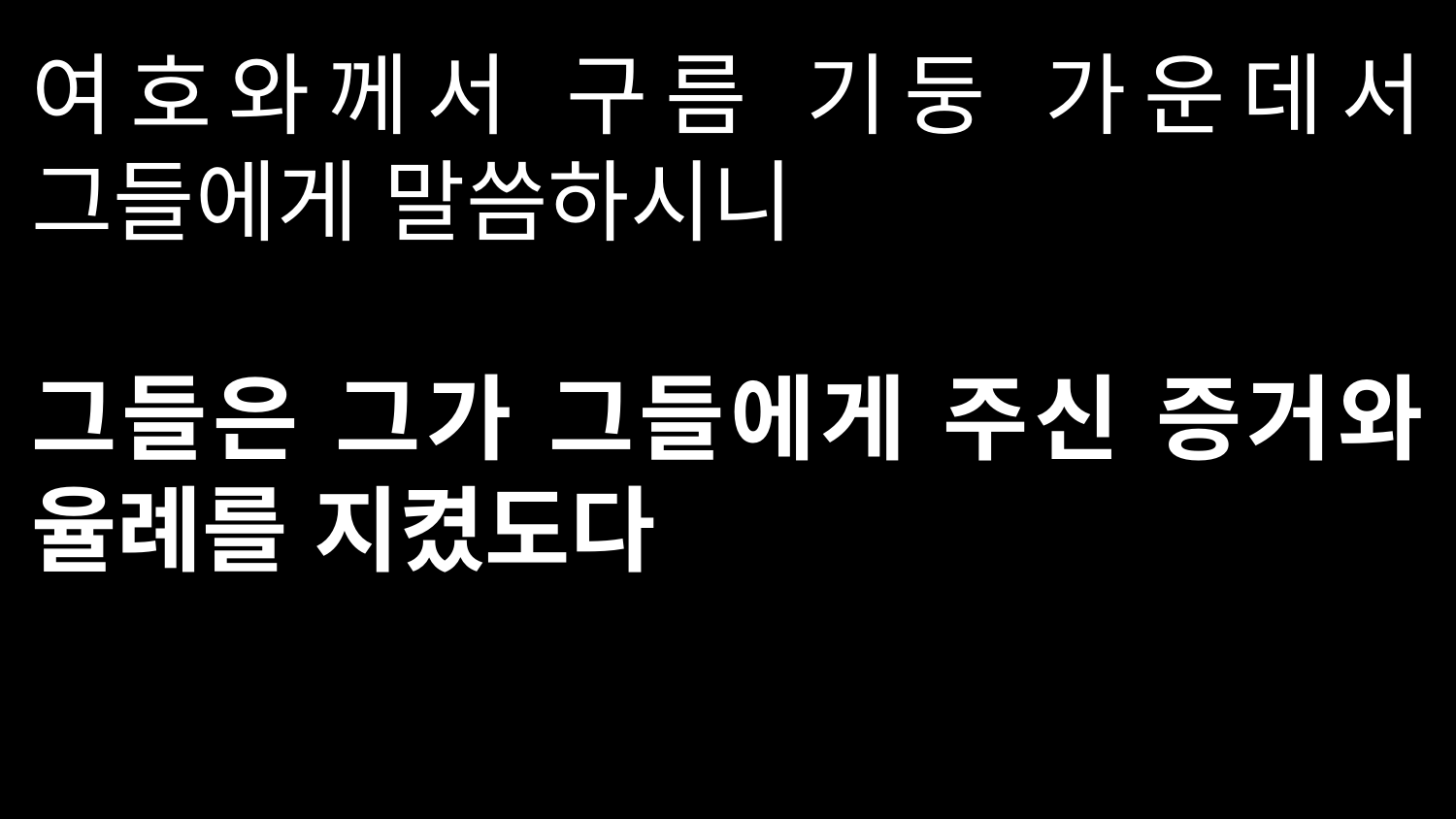

여호와께서 구름 기둥 가운데서 그들에게 말씀하시니
그들은 그가 그들에게 주신 증거와 율례를 지켰도다